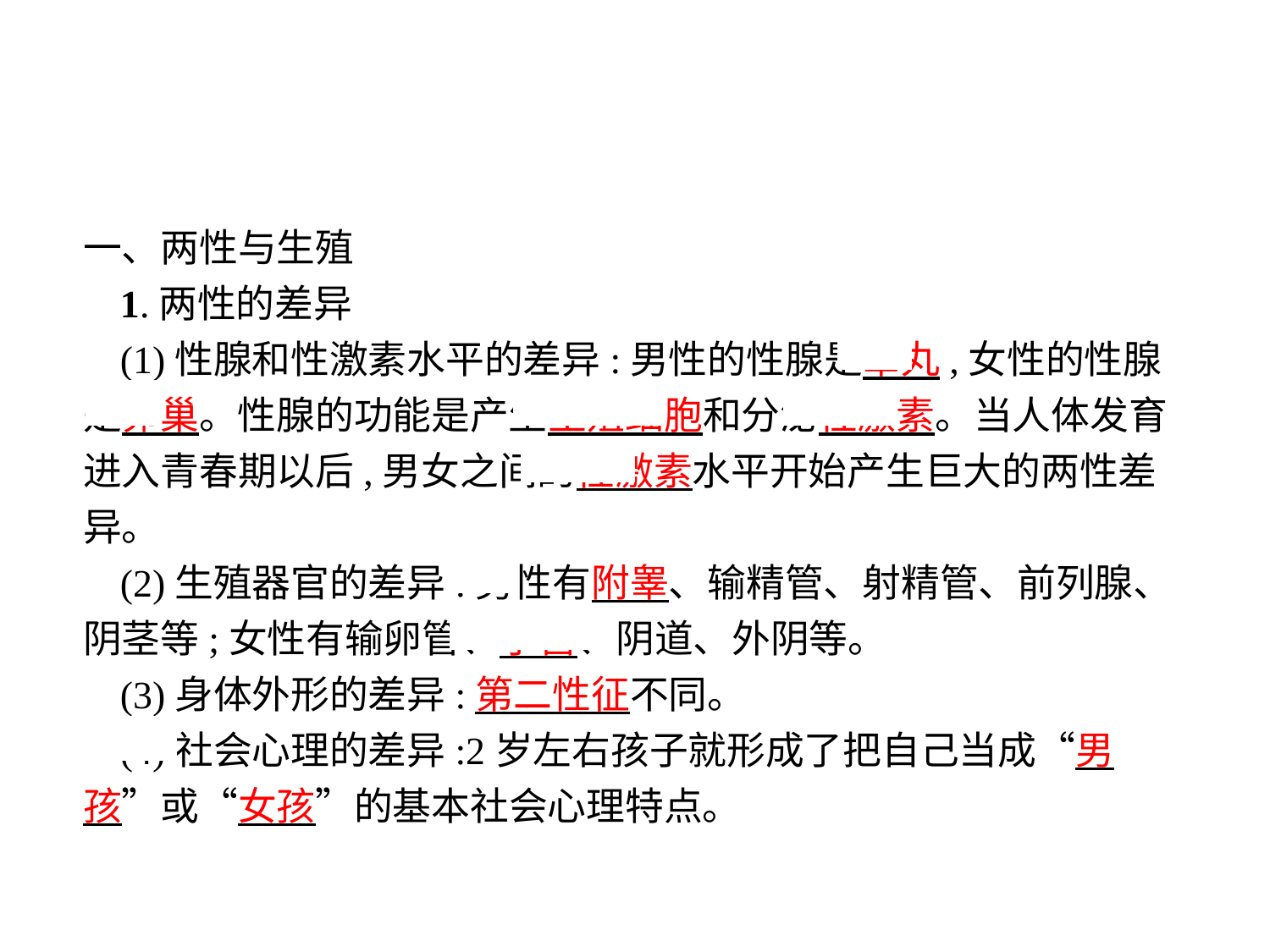

一、两性与生殖
1.两性的差异
(1)性腺和性激素水平的差异:男性的性腺是睾丸,女性的性腺是卵巢。性腺的功能是产生生殖细胞和分泌性激素。当人体发育进入青春期以后,男女之间的性激素水平开始产生巨大的两性差异。
(2)生殖器官的差异:男性有附睾、输精管、射精管、前列腺、阴茎等;女性有输卵管、子宫、阴道、外阴等。
(3)身体外形的差异:第二性征不同。
(4)社会心理的差异:2岁左右孩子就形成了把自己当成“男孩”或“女孩”的基本社会心理特点。